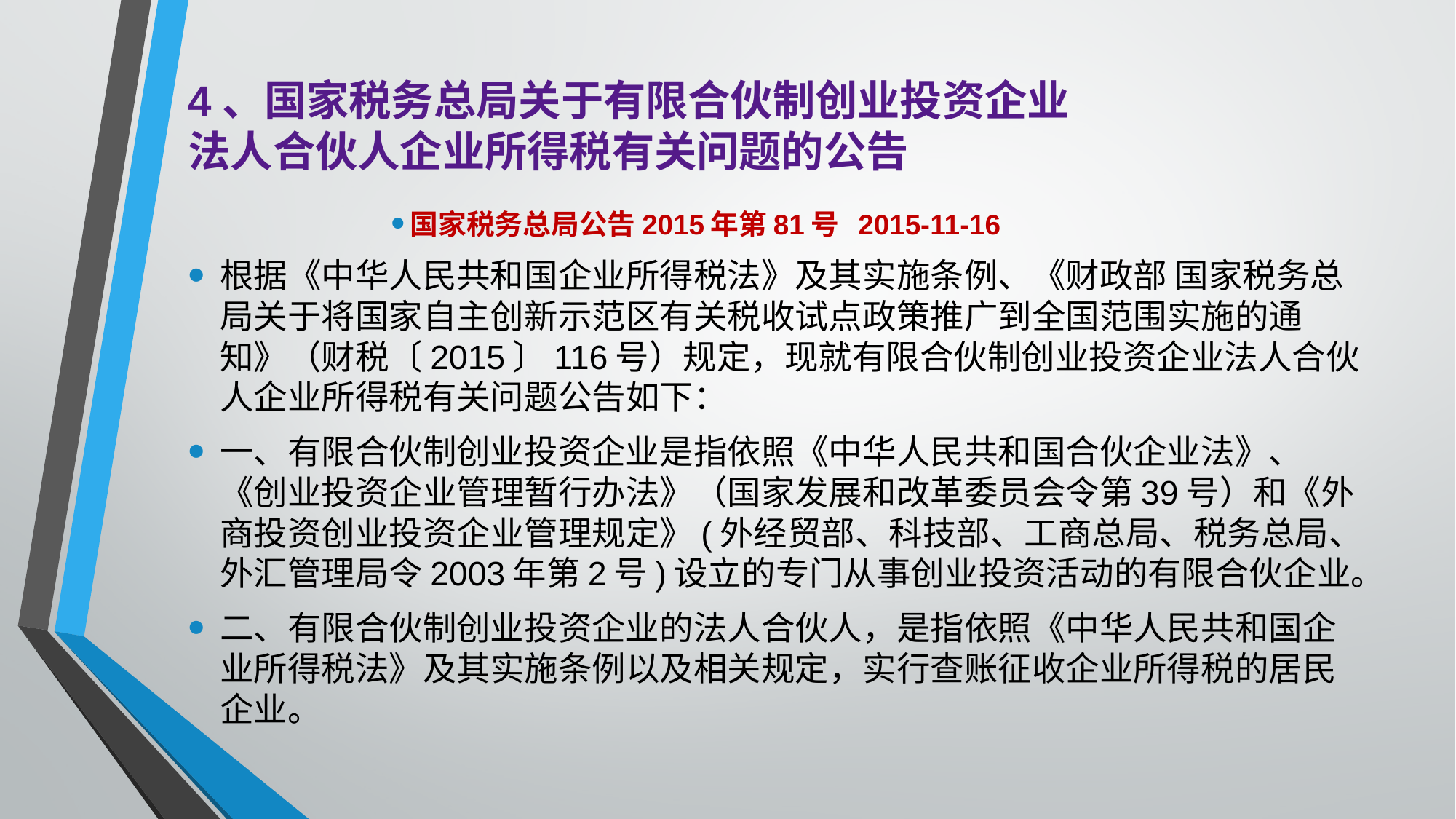

# 4、国家税务总局关于有限合伙制创业投资企业 法人合伙人企业所得税有关问题的公告
国家税务总局公告2015年第81号  2015-11-16
根据《中华人民共和国企业所得税法》及其实施条例、《财政部 国家税务总局关于将国家自主创新示范区有关税收试点政策推广到全国范围实施的通知》（财税〔2015〕116号）规定，现就有限合伙制创业投资企业法人合伙人企业所得税有关问题公告如下：
一、有限合伙制创业投资企业是指依照《中华人民共和国合伙企业法》、《创业投资企业管理暂行办法》（国家发展和改革委员会令第39号）和《外商投资创业投资企业管理规定》(外经贸部、科技部、工商总局、税务总局、外汇管理局令2003年第2号)设立的专门从事创业投资活动的有限合伙企业。
二、有限合伙制创业投资企业的法人合伙人，是指依照《中华人民共和国企业所得税法》及其实施条例以及相关规定，实行查账征收企业所得税的居民企业。